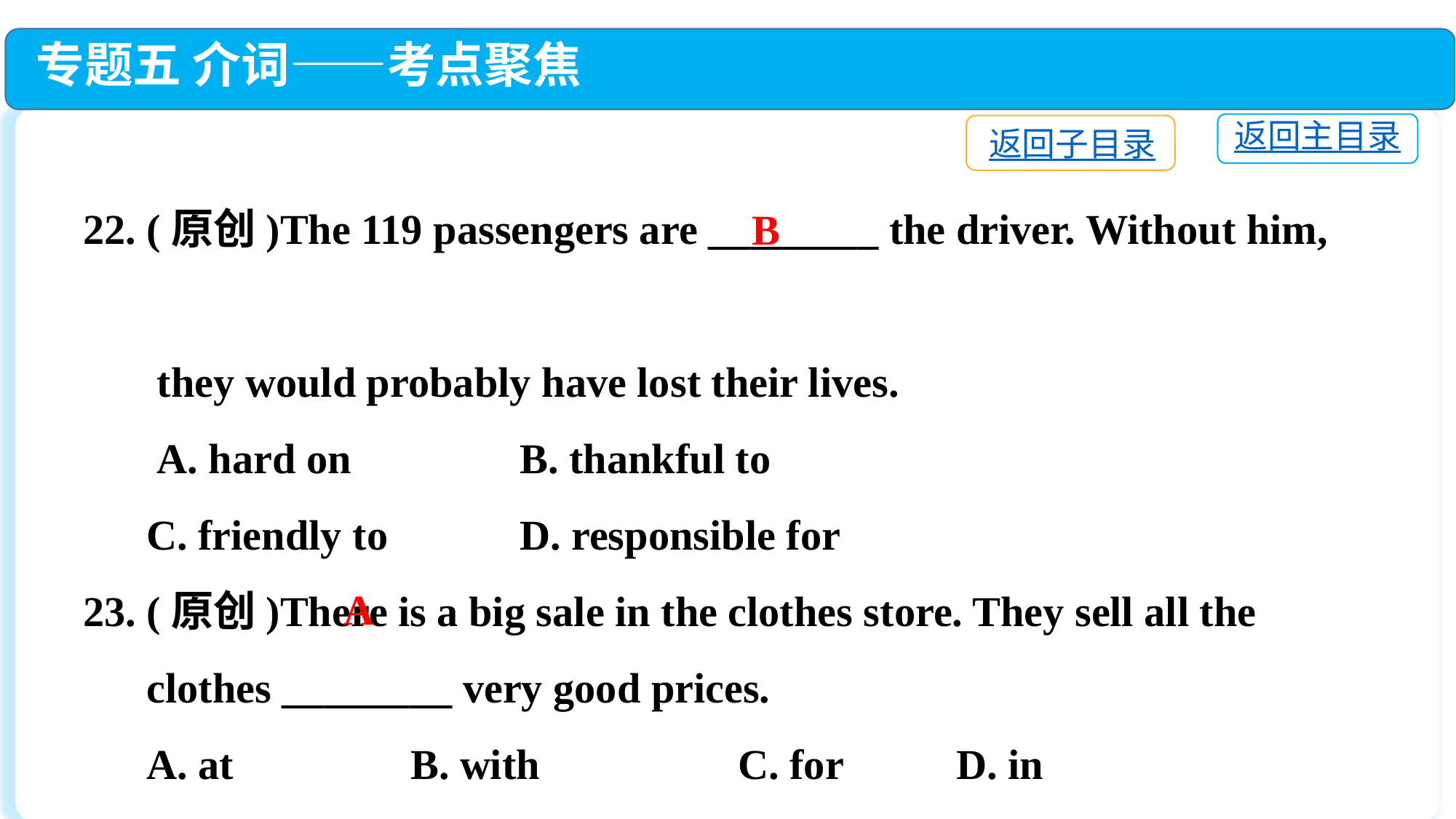

专题五 介词——考点聚焦

返回主目录

返回子目录
22. (原创)The 119 passengers are ________ the driver. Without him,
       they would probably have lost their lives.
       A. hard on　		B. thankful to
      C. friendly to　	D. responsible for
23. (原创)There is a big sale in the clothes store. They sell all the
      clothes ________ very good prices.
      A. at		B. with		C. for		D. in

B
A